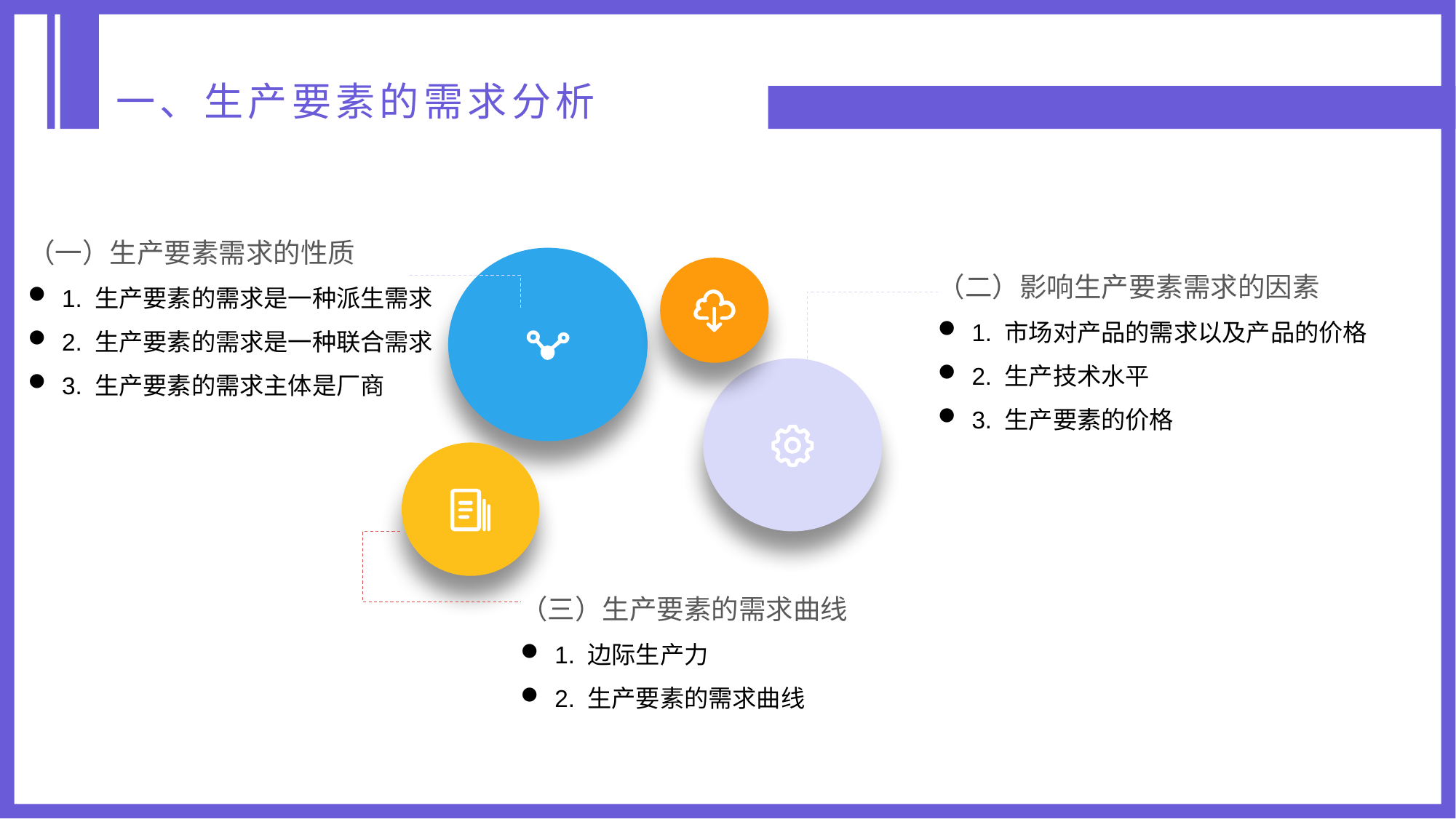

一、生产要素的需求分析
（一）生产要素需求的性质
1. 生产要素的需求是一种派生需求
2. 生产要素的需求是一种联合需求
3. 生产要素的需求主体是厂商

（二）影响生产要素需求的因素
1. 市场对产品的需求以及产品的价格
2. 生产技术水平
3. 生产要素的价格

（三）生产要素的需求曲线
1. 边际生产力
2. 生产要素的需求曲线